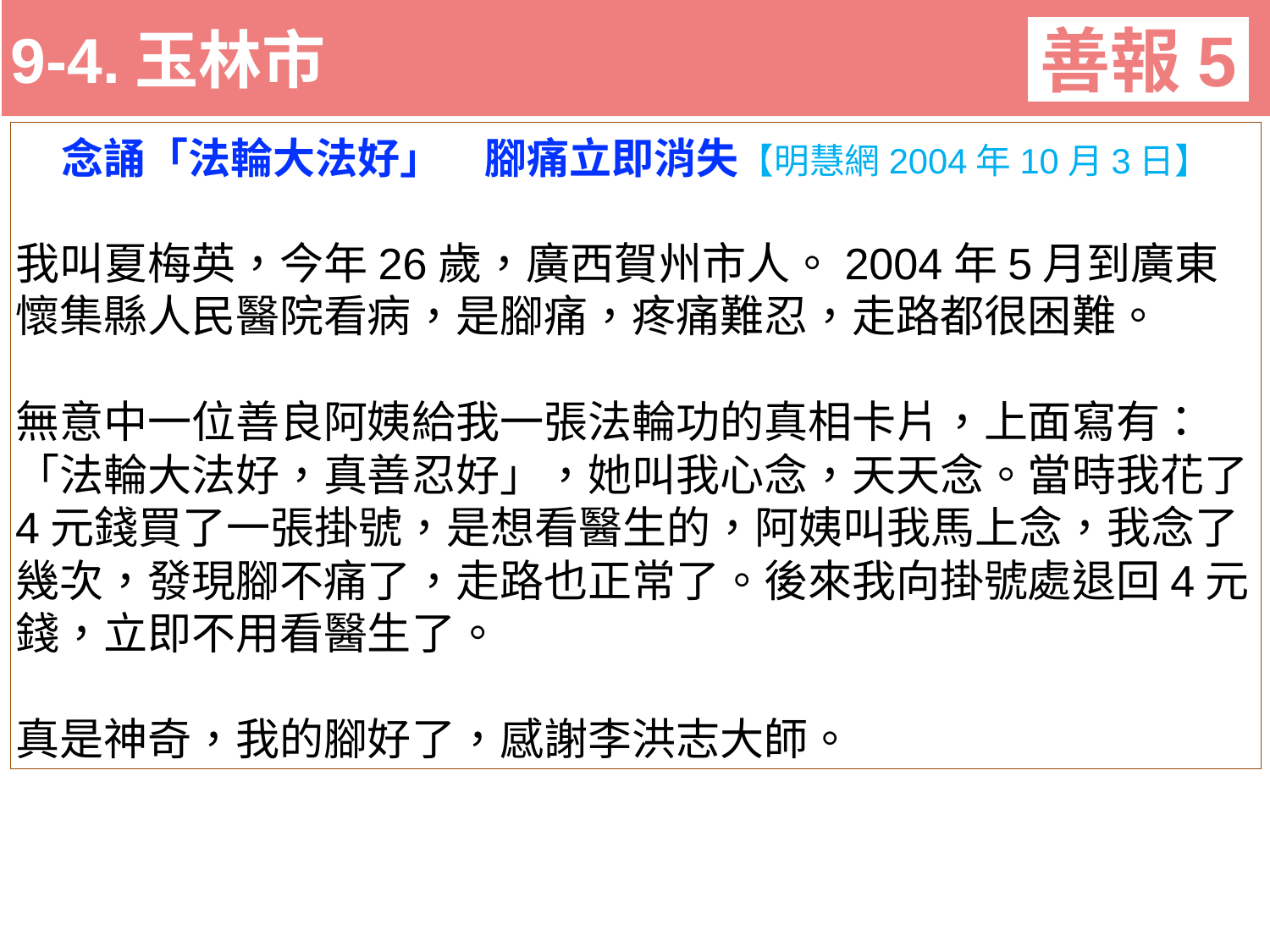

9-4.玉林市
善報5
11-3. XX市官員惡報實例
念誦「法輪大法好」　腳痛立即消失【明慧網2004年10月3日】

我叫夏梅英，今年26歲，廣西賀州市人。2004年5月到廣東
懷集縣人民醫院看病，是腳痛，疼痛難忍，走路都很困難。

無意中一位善良阿姨給我一張法輪功的真相卡片，上面寫有：「法輪大法好，真善忍好」，她叫我心念，天天念。當時我花了4元錢買了一張掛號，是想看醫生的，阿姨叫我馬上念，我念了幾次，發現腳不痛了，走路也正常了。後來我向掛號處退回4元錢，立即不用看醫生了。

真是神奇，我的腳好了，感謝李洪志大師。